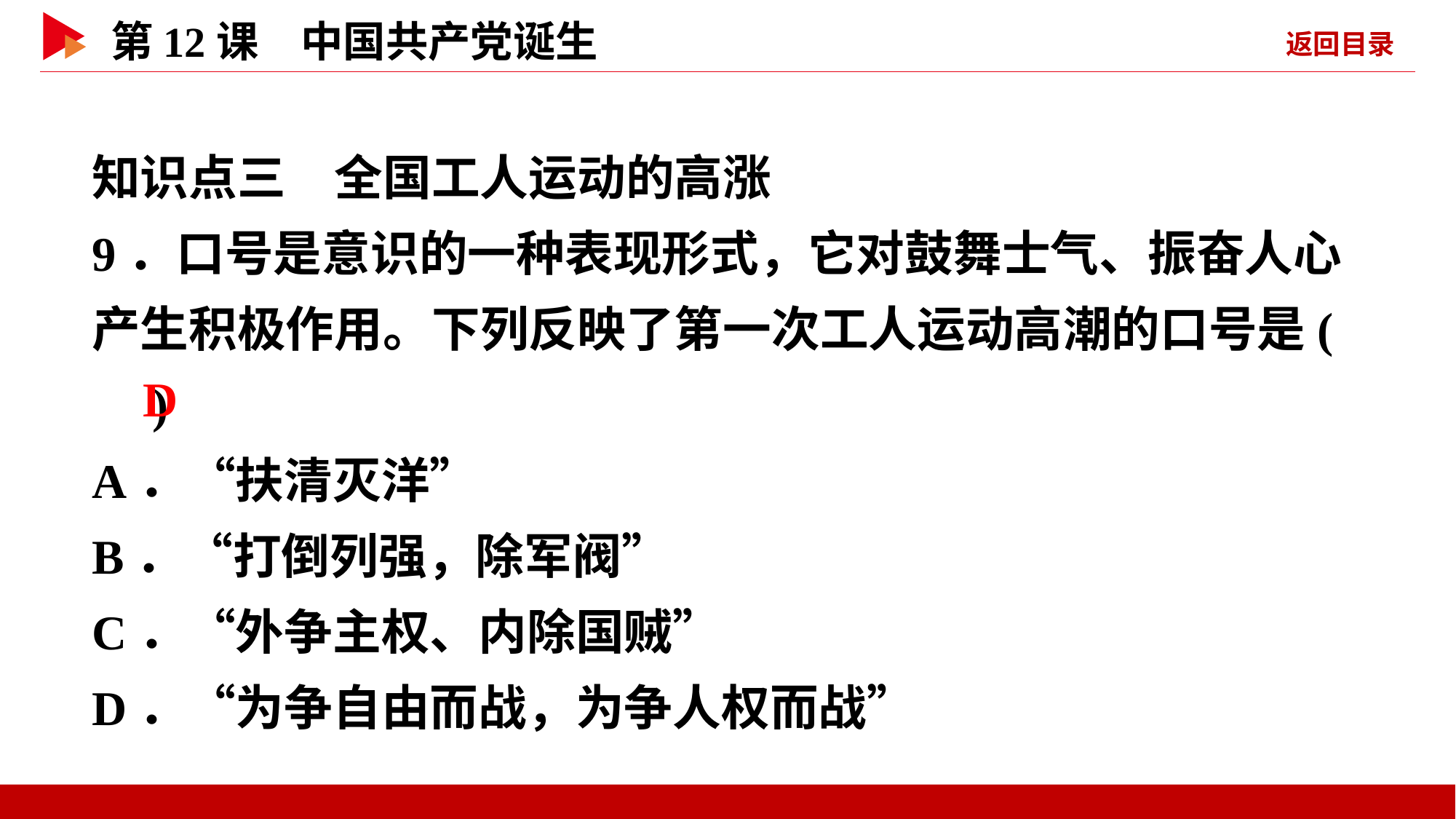

知识点三　全国工人运动的高涨
9．口号是意识的一种表现形式，它对鼓舞士气、振奋人心产生积极作用。下列反映了第一次工人运动高潮的口号是(        )
A．“扶清灭洋”
B．“打倒列强，除军阀”
C．“外争主权、内除国贼”
D．“为争自由而战，为争人权而战”
   D